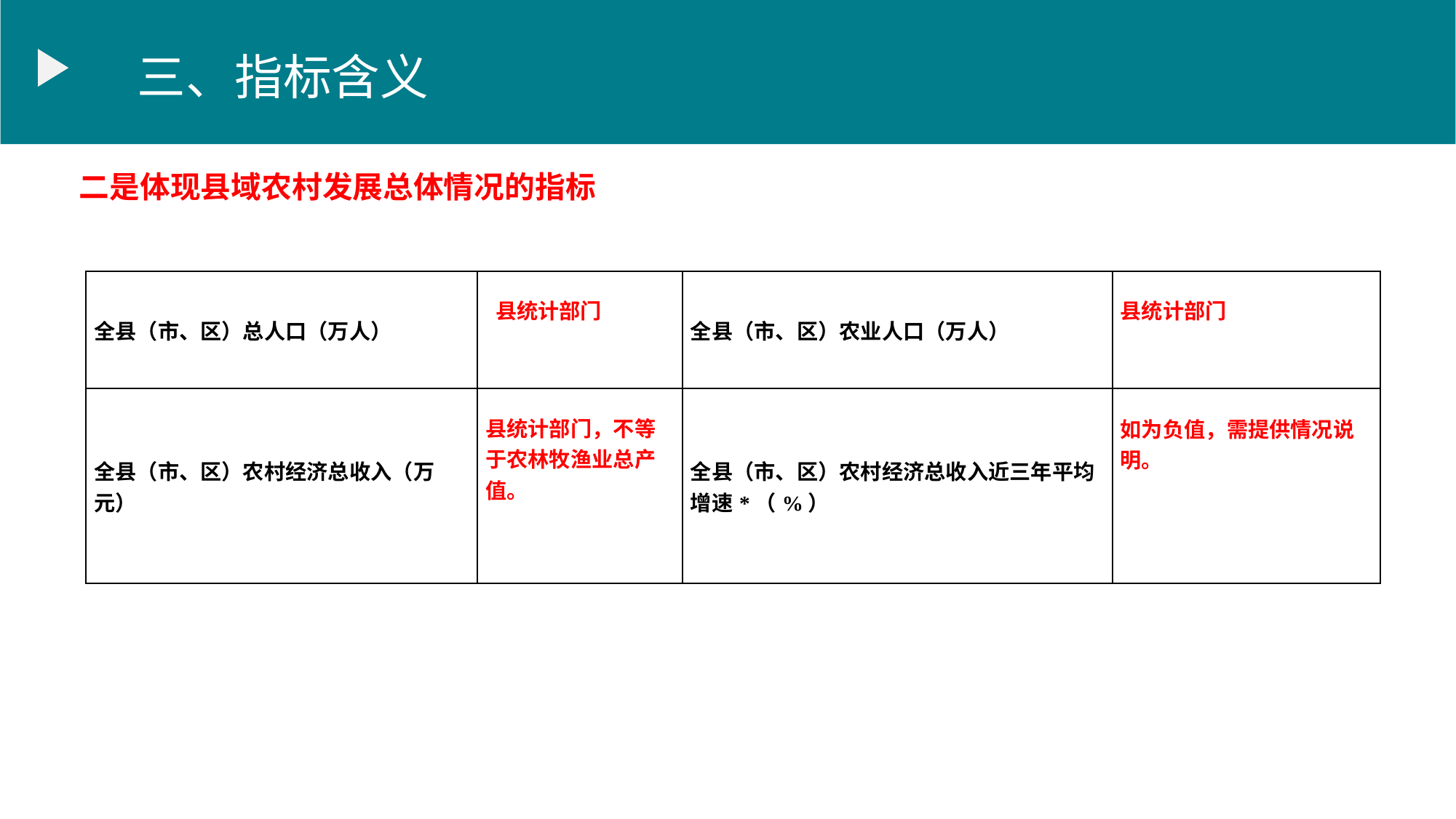

三、指标含义

二是体现县域农村发展总体情况的指标

| 全县（市、区）总人口（万人） | 县统计部门 | 全县（市、区）农业人口（万人） | 县统计部门 |
| --- | --- | --- | --- |
| 全县（市、区）农村经济总收入（万元） | 县统计部门，不等于农林牧渔业总产值。 | 全县（市、区）农村经济总收入近三年平均增速\*（%） | 如为负值，需提供情况说明。 |